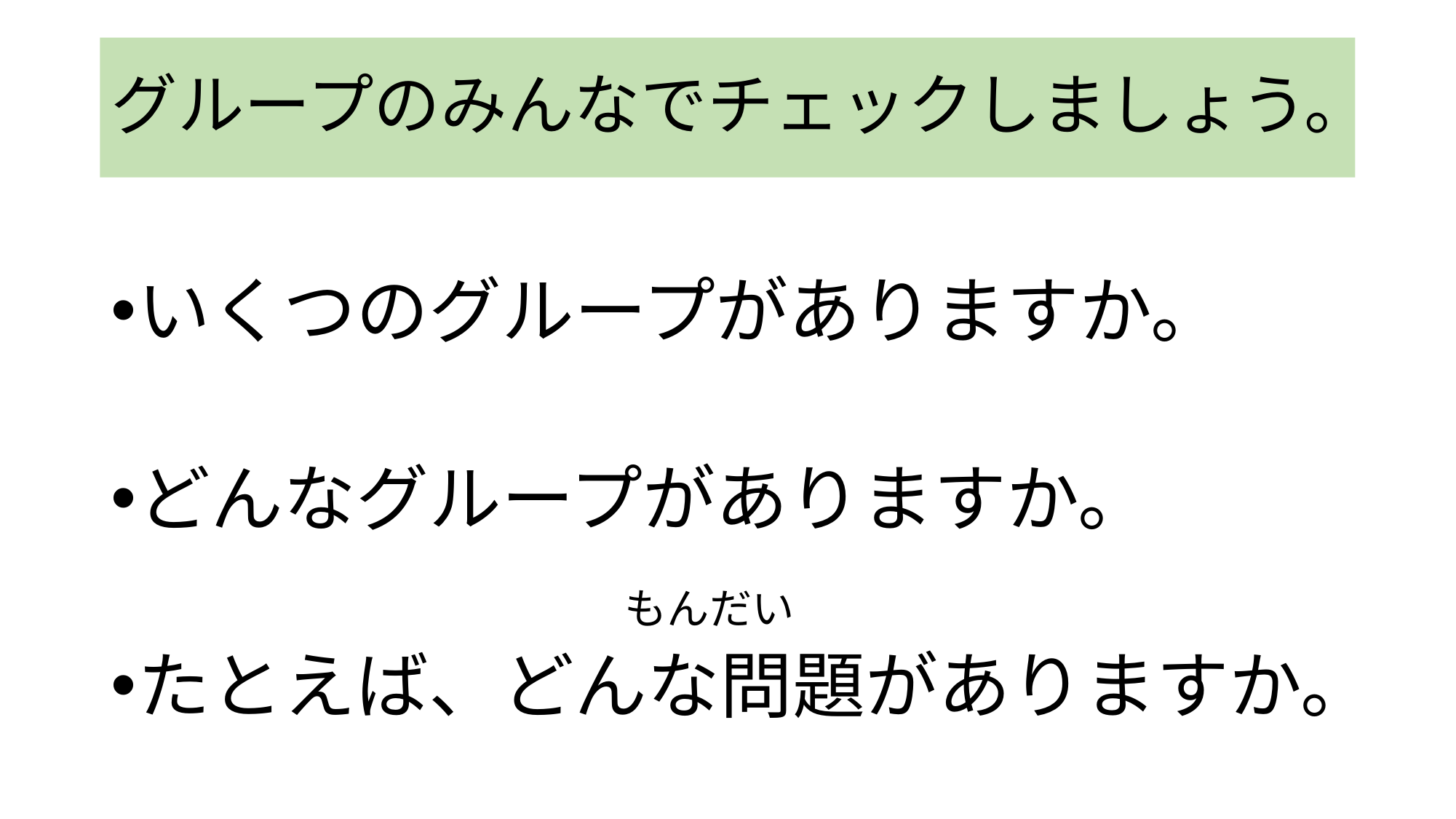

# グループのみんなでチェックしましょう。
いくつのグループがありますか。

どんなグループがありますか。

たとえば、どんな問題がありますか。

もんだい